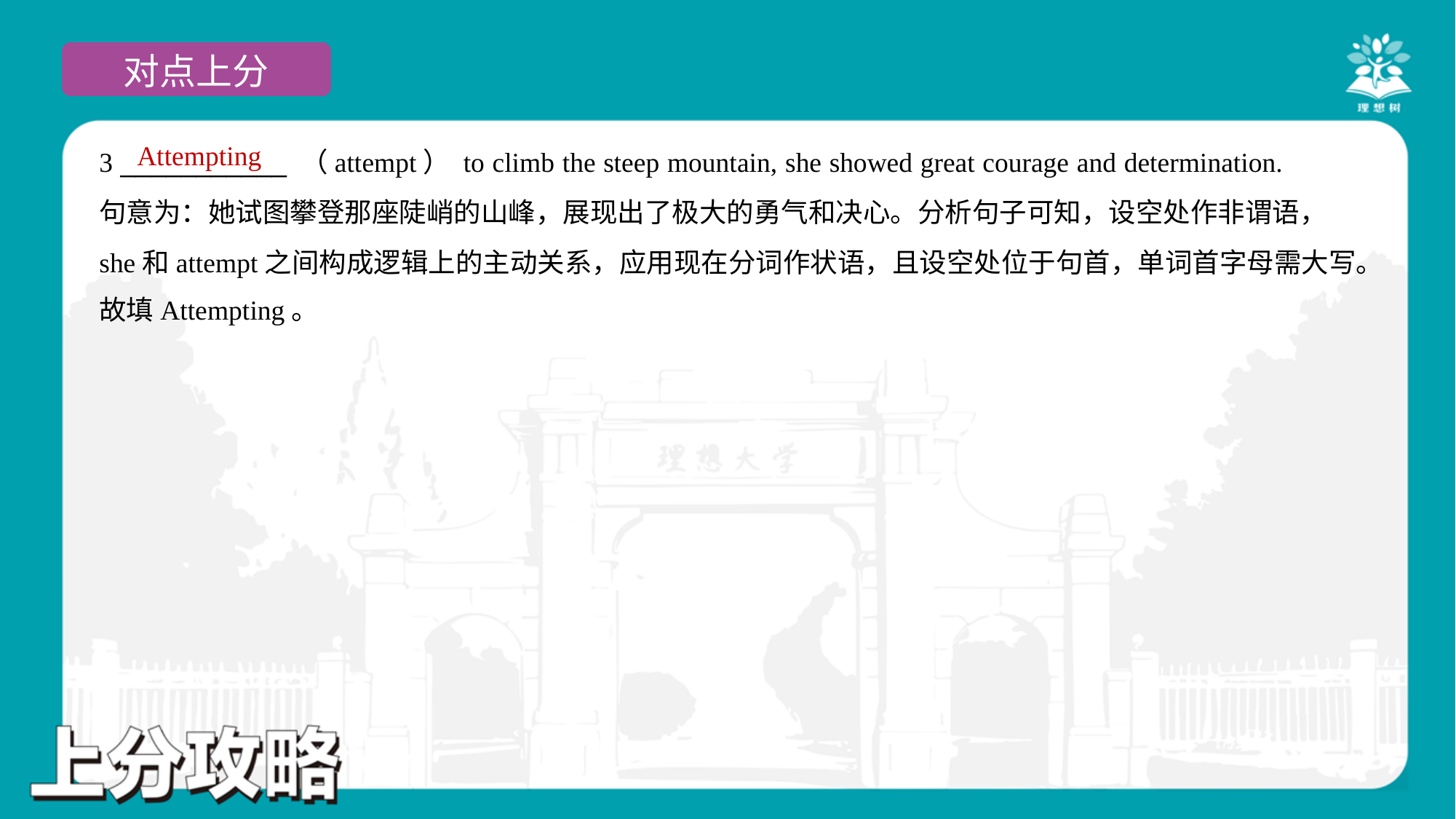

Attempting
3 ___________ （attempt） to climb the steep mountain, she showed great courage and determination.
句意为：她试图攀登那座陡峭的山峰，展现出了极大的勇气和决心。分析句子可知，设空处作非谓语，
she和attempt之间构成逻辑上的主动关系，应用现在分词作状语，且设空处位于句首，单词首字母需大写。
故填Attempting。